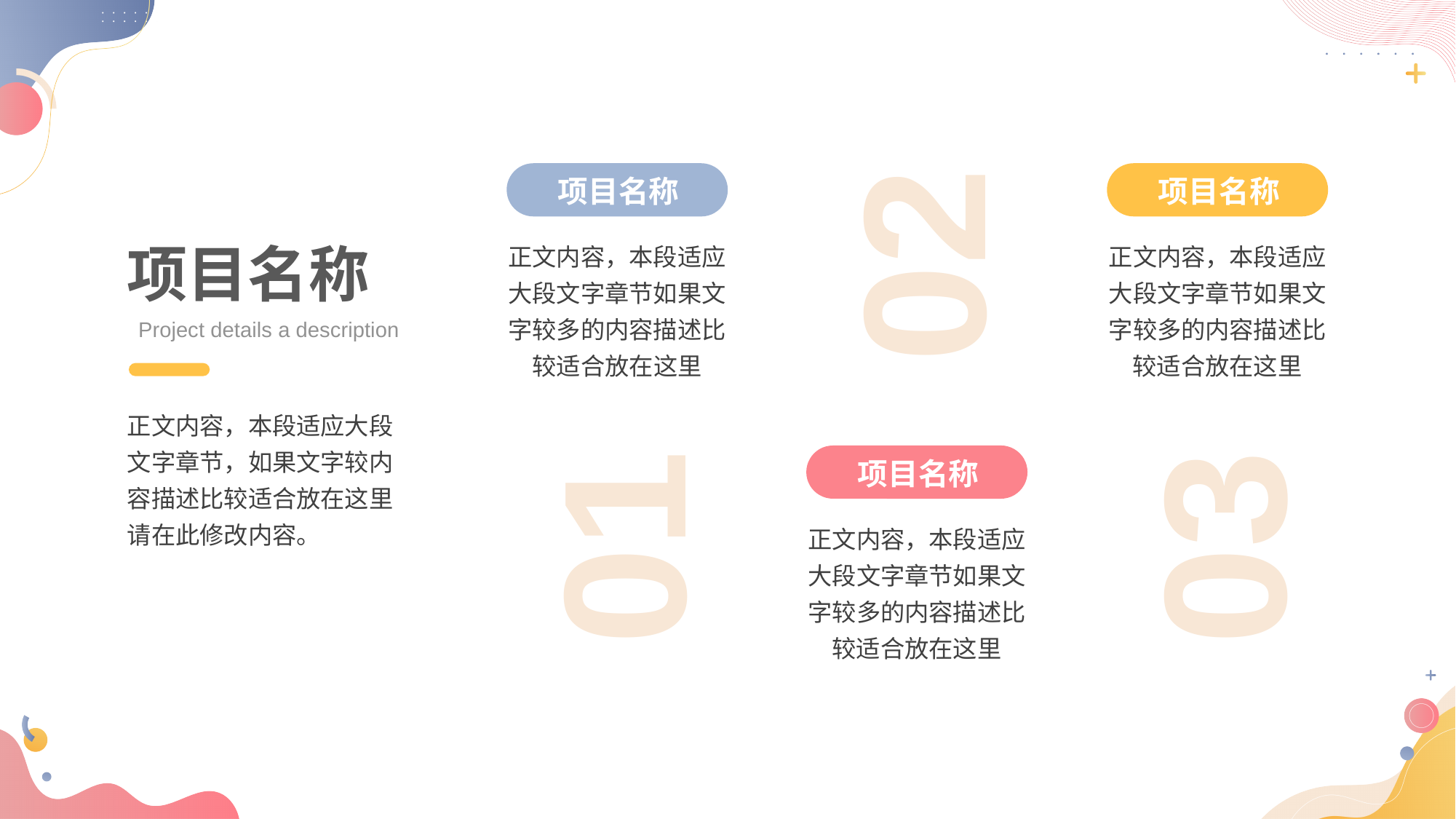

02

项目名称
正文内容，本段适应大段文字章节如果文字较多的内容描述比较适合放在这里

项目名称
正文内容，本段适应大段文字章节如果文字较多的内容描述比较适合放在这里
01

项目名称
正文内容，本段适应大段文字章节如果文字较多的内容描述比较适合放在这里
03
项目名称
Project details a description

正文内容，本段适应大段文字章节，如果文字较内容描述比较适合放在这里请在此修改内容。